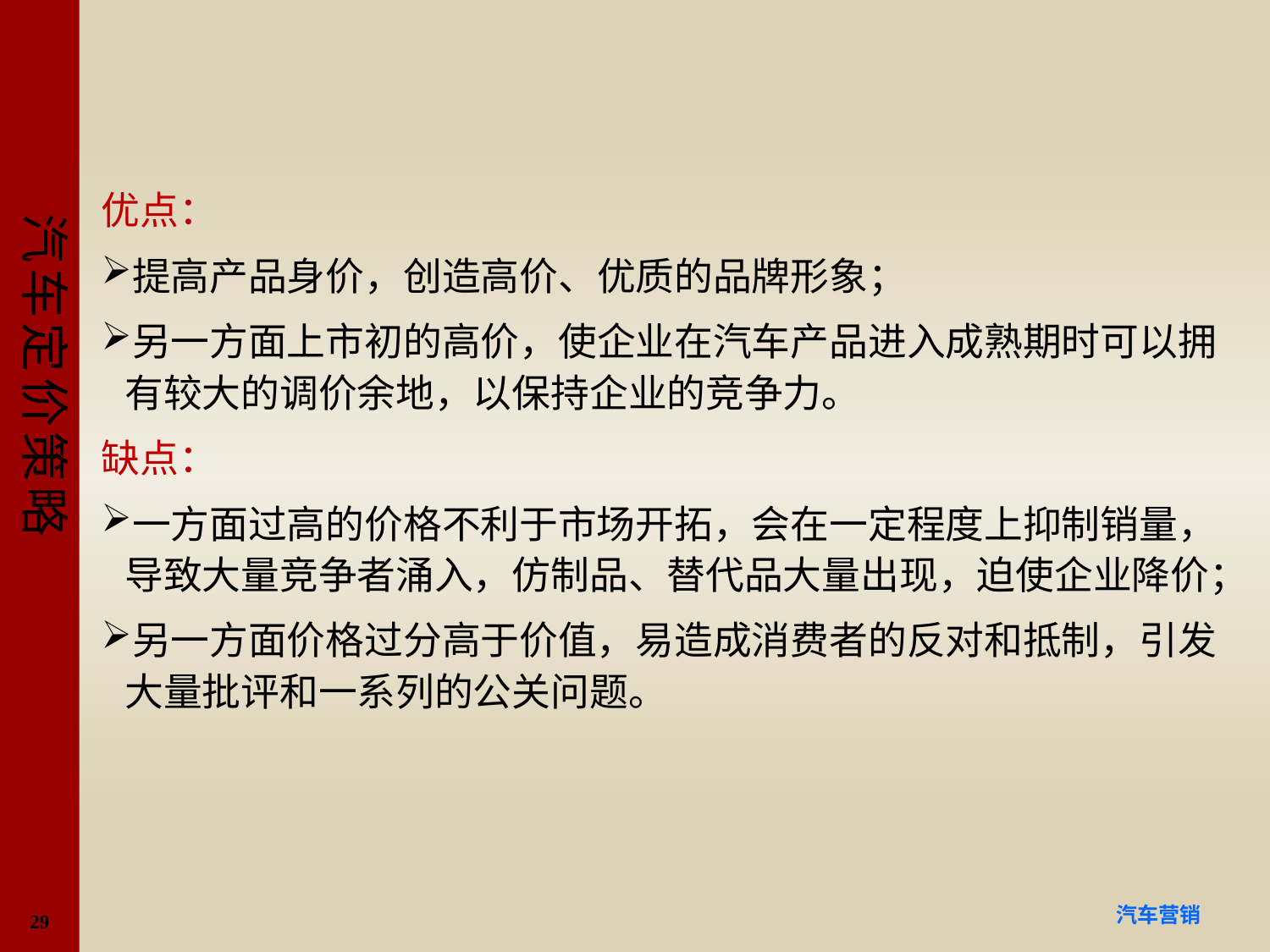

#
优点：
提高产品身价，创造高价、优质的品牌形象；
另一方面上市初的高价，使企业在汽车产品进入成熟期时可以拥有较大的调价余地，以保持企业的竞争力。
缺点：
一方面过高的价格不利于市场开拓，会在一定程度上抑制销量，导致大量竞争者涌入，仿制品、替代品大量出现，迫使企业降价；
另一方面价格过分高于价值，易造成消费者的反对和抵制，引发大量批评和一系列的公关问题。

29